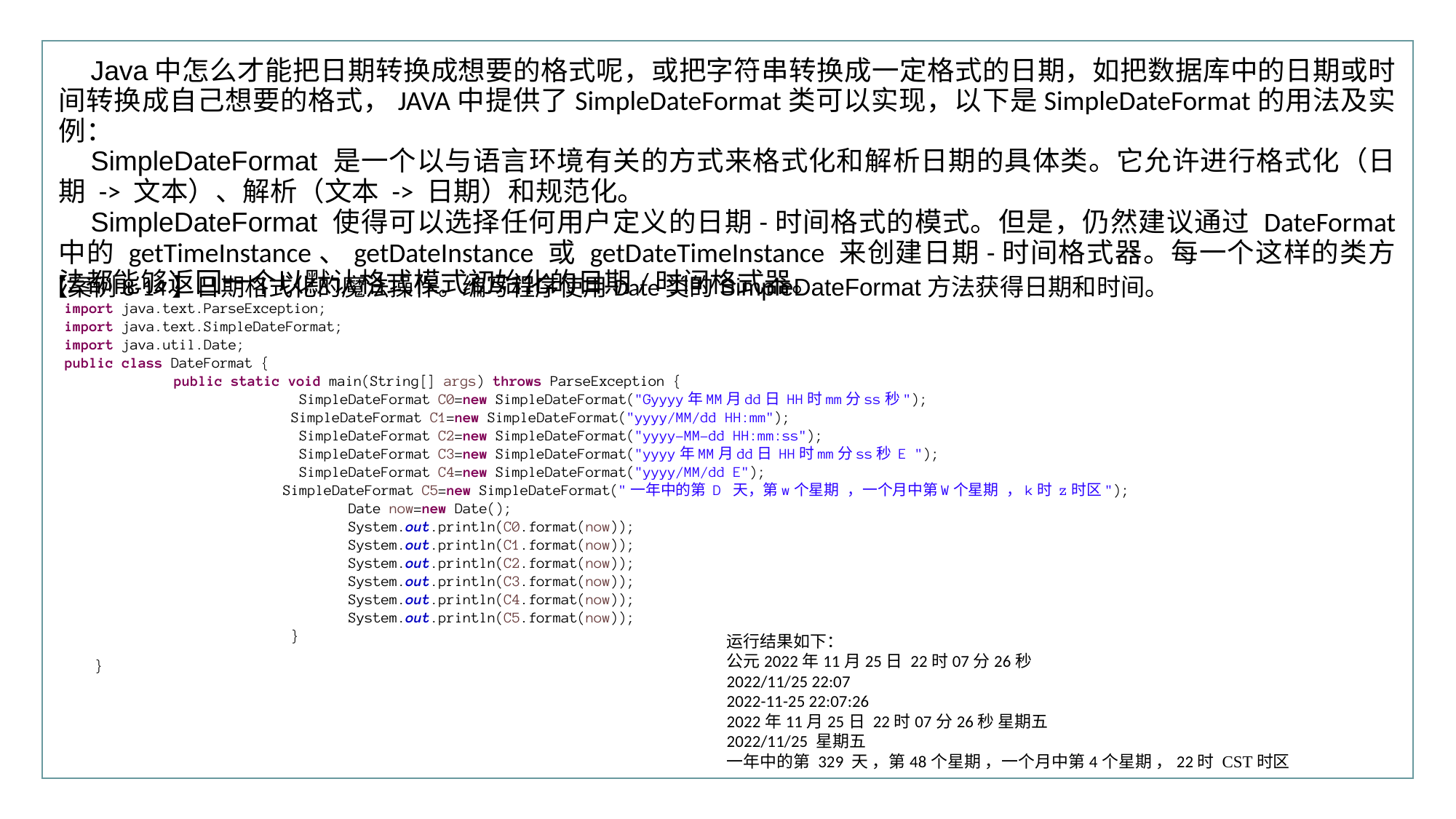

行业PPT模板http://www.XX.com/hangye/

Java中怎么才能把日期转换成想要的格式呢，或把字符串转换成一定格式的日期，如把数据库中的日期或时间转换成自己想要的格式，JAVA中提供了SimpleDateFormat类可以实现，以下是SimpleDateFormat的用法及实例：
SimpleDateFormat 是一个以与语言环境有关的方式来格式化和解析日期的具体类。它允许进行格式化（日期 -> 文本）、解析（文本 -> 日期）和规范化。
SimpleDateFormat 使得可以选择任何用户定义的日期-时间格式的模式。但是，仍然建议通过 DateFormat 中的 getTimeInstance、getDateInstance 或 getDateTimeInstance 来创建日期-时间格式器。每一个这样的类方法都能够返回一个以默认格式模式初始化的日期/时间格式器。
【案例8-14】日期格式化的魔法操作。编写程序使用Date类的SimpleDateFormat方法获得日期和时间。
import java.text.ParseException;
import java.text.SimpleDateFormat;
import java.util.Date;
public class DateFormat {
	public static void main(String[] args) throws ParseException {
		  SimpleDateFormat C0=new SimpleDateFormat("Gyyyy年MM月dd日 HH时mm分ss秒");
		 SimpleDateFormat C1=new SimpleDateFormat("yyyy/MM/dd HH:mm");
		  SimpleDateFormat C2=new SimpleDateFormat("yyyy-MM-dd HH:mm:ss");
		  SimpleDateFormat C3=new SimpleDateFormat("yyyy年MM月dd日 HH时mm分ss秒 E ");
		  SimpleDateFormat C4=new SimpleDateFormat("yyyy/MM/dd E");
		SimpleDateFormat C5=new SimpleDateFormat("一年中的第 D 天，第w个星期 ，一个月中第W个星期 ，k时 z时区");
		        Date now=new Date();
		        System.out.println(C0.format(now));
		        System.out.println(C1.format(now));
		        System.out.println(C2.format(now));
		        System.out.println(C3.format(now));
		        System.out.println(C4.format(now));
		        System.out.println(C5.format(now));
		 }
}
运行结果如下：
公元2022年11月25日 22时07分26秒
2022/11/25 22:07
2022-11-25 22:07:26
2022年11月25日 22时07分26秒 星期五
2022/11/25 星期五
一年中的第 329 天 ，第48个星期 ，一个月中第4个星期 ，22时 CST时区